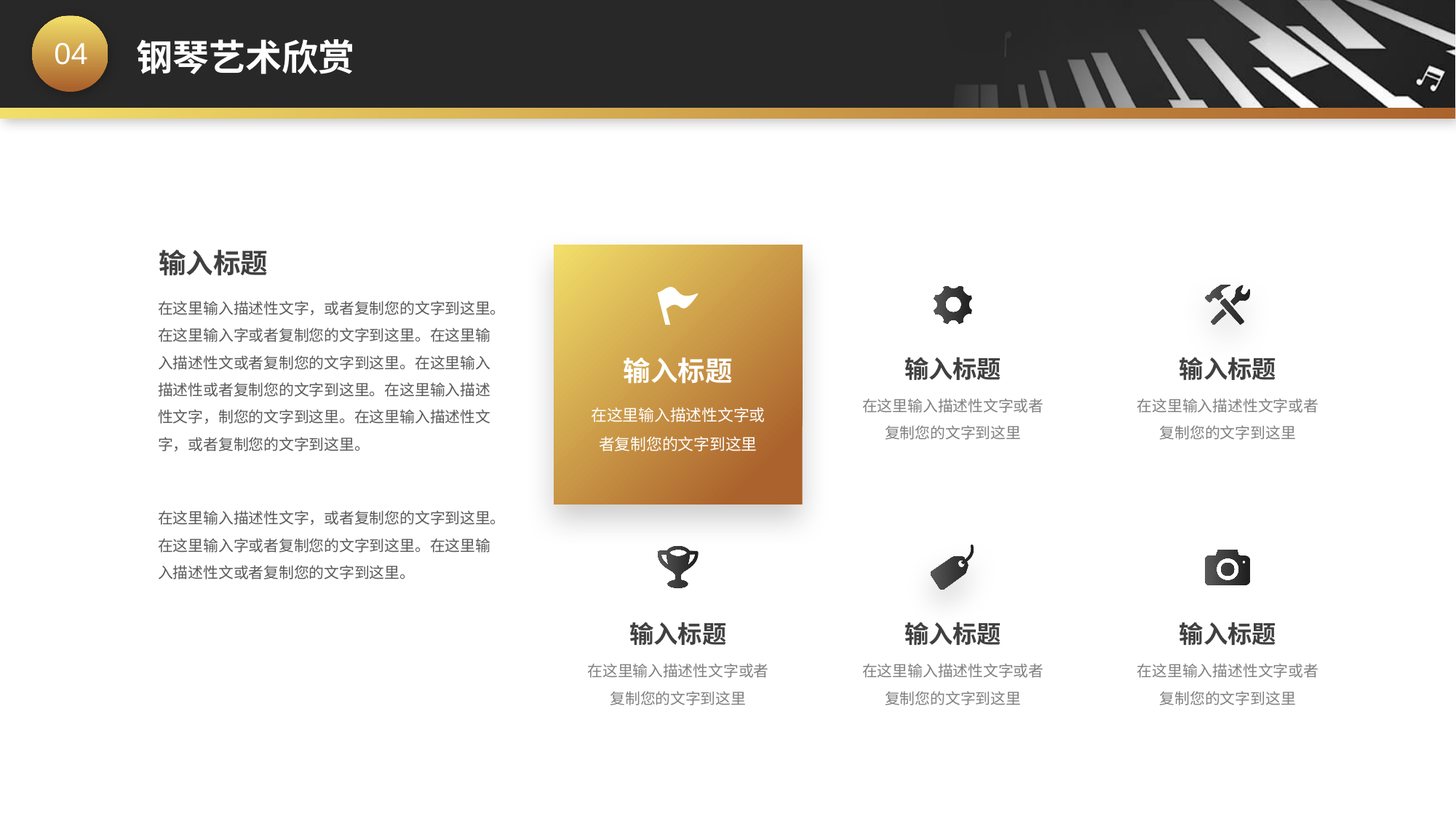

输入标题

在这里输入描述性文字，或者复制您的文字到这里。在这里输入字或者复制您的文字到这里。在这里输入描述性文或者复制您的文字到这里。在这里输入描述性或者复制您的文字到这里。在这里输入描述性文字，制您的文字到这里。在这里输入描述性文字，或者复制您的文字到这里。

输入标题
在这里输入描述性文字或者复制您的文字到这里
输入标题
在这里输入描述性文字或者复制您的文字到这里
输入标题
在这里输入描述性文字或者复制您的文字到这里
在这里输入描述性文字，或者复制您的文字到这里。在这里输入字或者复制您的文字到这里。在这里输入描述性文或者复制您的文字到这里。

输入标题
在这里输入描述性文字或者复制您的文字到这里
输入标题
在这里输入描述性文字或者复制您的文字到这里
输入标题
在这里输入描述性文字或者复制您的文字到这里